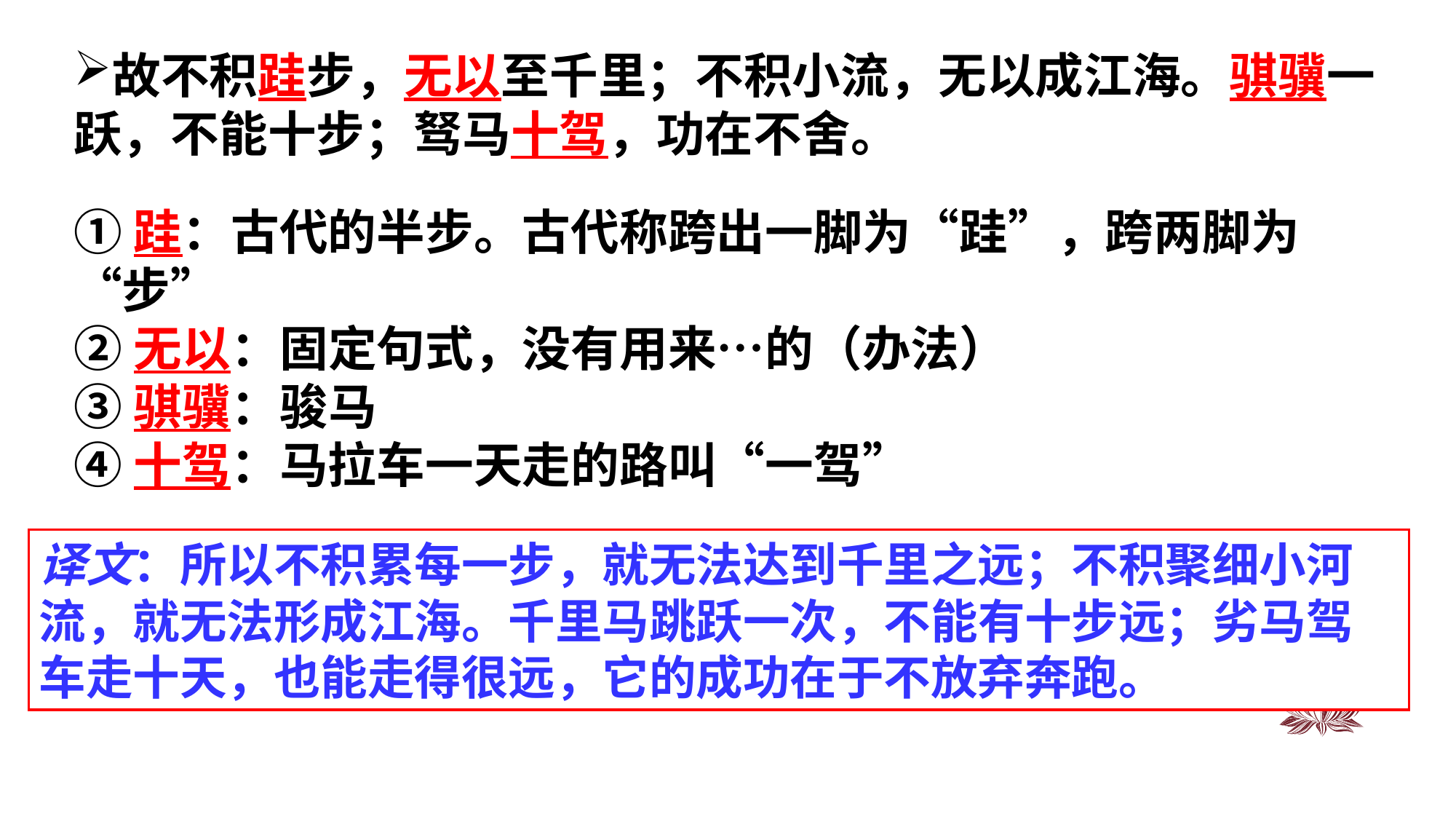

故不积跬步，无以至千里；不积小流，无以成江海。骐骥一跃，不能十步；驽马十驾，功在不舍。
①跬：古代的半步。古代称跨出一脚为“跬”，跨两脚为“步”
②无以：固定句式，没有用来…的（办法）
③骐骥：骏马
④十驾：马拉车一天走的路叫“一驾”
译文：所以不积累每一步，就无法达到千里之远；不积聚细小河流，就无法形成江海。千里马跳跃一次，不能有十步远；劣马驾车走十天，也能走得很远，它的成功在于不放弃奔跑。